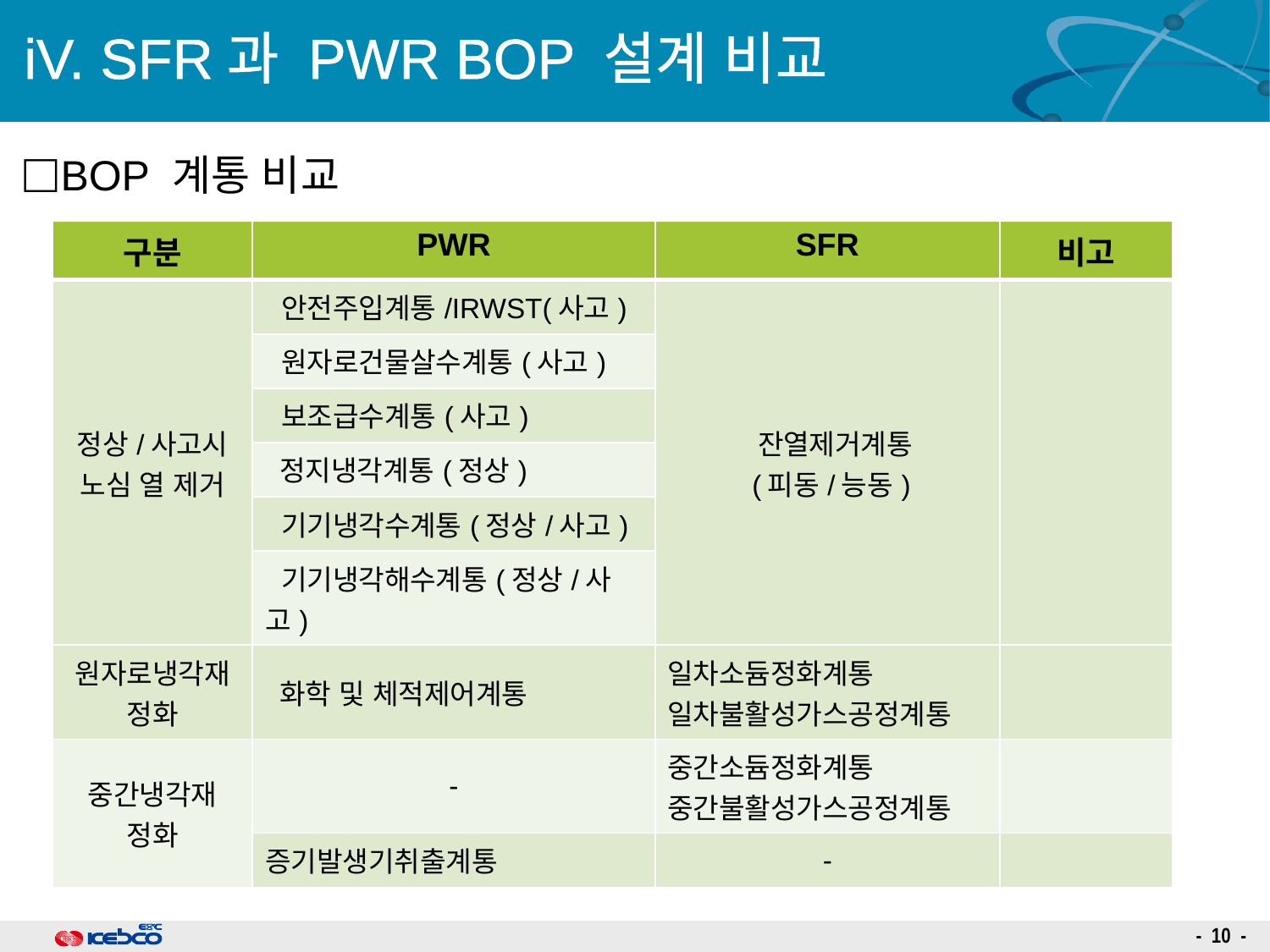

# iV. SFR과 PWR BOP 설계 비교
BOP 계통 비교

| 구분 | PWR | SFR | 비고 |
| --- | --- | --- | --- |
| 정상/사고시 노심 열 제거 | 안전주입계통/IRWST(사고) | 잔열제거계통 (피동/능동) |  |
|  | 원자로건물살수계통(사고) |  |  |
|  | 보조급수계통(사고) |  |  |
|  | 정지냉각계통(정상) |  |  |
|  | 기기냉각수계통(정상/사고) |  |  |
|  | 기기냉각해수계통(정상/사고) |  |  |
| 원자로냉각재 정화 | 화학 및 체적제어계통 | 일차소듐정화계통 일차불활성가스공정계통 |  |
| 중간냉각재 정화 | - | 중간소듐정화계통 중간불활성가스공정계통 |  |
|  | 증기발생기취출계통 | - |  |